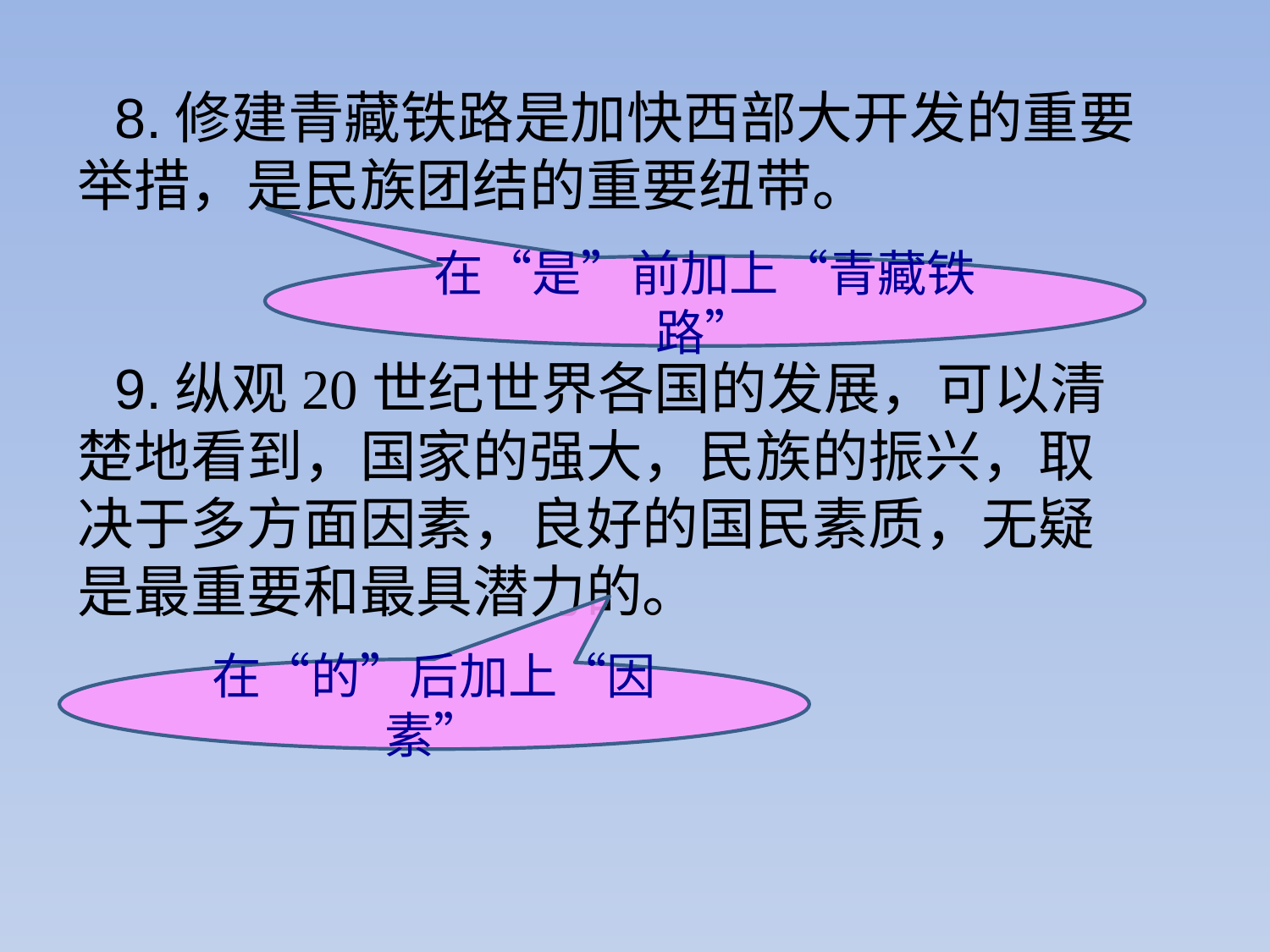

8.修建青藏铁路是加快西部大开发的重要举措，是民族团结的重要纽带。

9.纵观20世纪世界各国的发展，可以清楚地看到，国家的强大，民族的振兴，取决于多方面因素，良好的国民素质，无疑是最重要和最具潜力的。

在“是”前加上“青藏铁路”
在“的”后加上“因素”